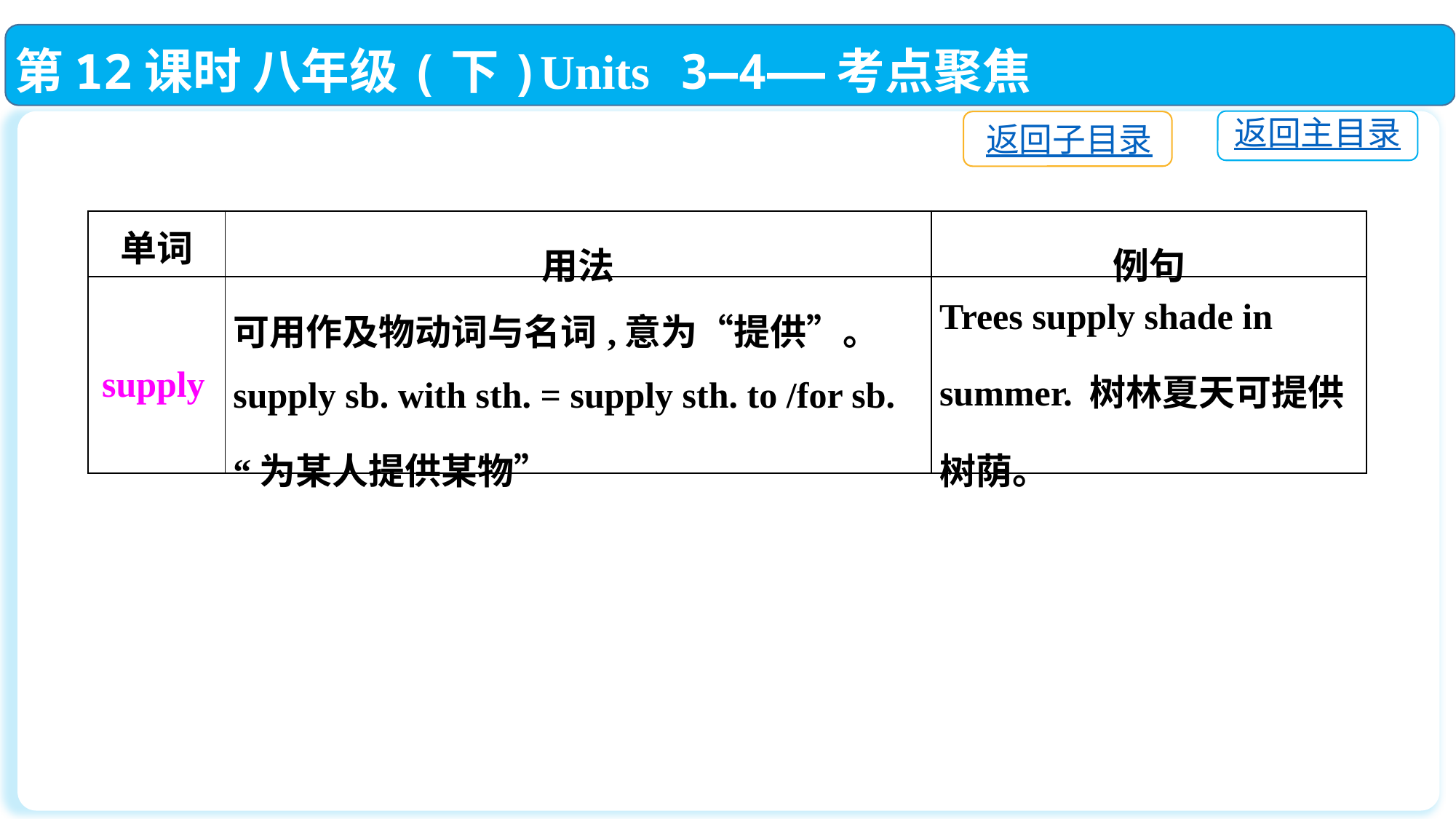

第12课时 八年级(下)Units 3—4——考点聚焦

返回主目录

返回子目录
| 单词 | 用法 | 例句 |
| --- | --- | --- |
| supply | 可用作及物动词与名词,意为“提供”。 supply sb. with sth. = supply sth. to /for sb. “为某人提供某物” | Trees supply shade in summer. 树林夏天可提供树荫。 |